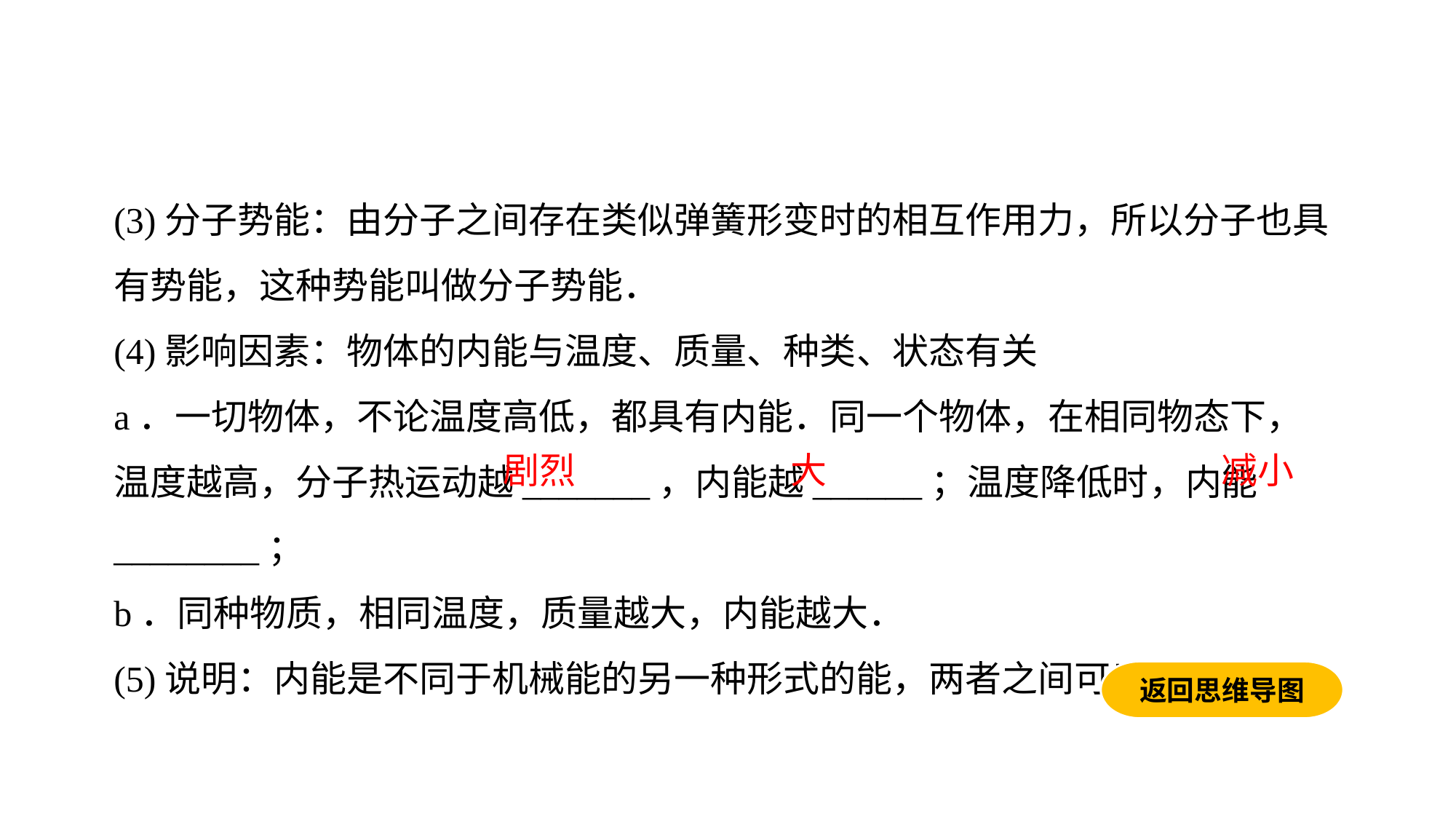

(3)分子势能：由分子之间存在类似弹簧形变时的相互作用力，所以分子也具有势能，这种势能叫做分子势能．
(4)影响因素：物体的内能与温度、质量、种类、状态有关a．一切物体，不论温度高低，都具有内能．同一个物体，在相同物态下，温度越高，分子热运动越_______，内能越______；温度降低时，内能________；b．同种物质，相同温度，质量越大，内能越大．(5)说明：内能是不同于机械能的另一种形式的能，两者之间可以相互转化．
剧烈
大
减小
返回思维导图